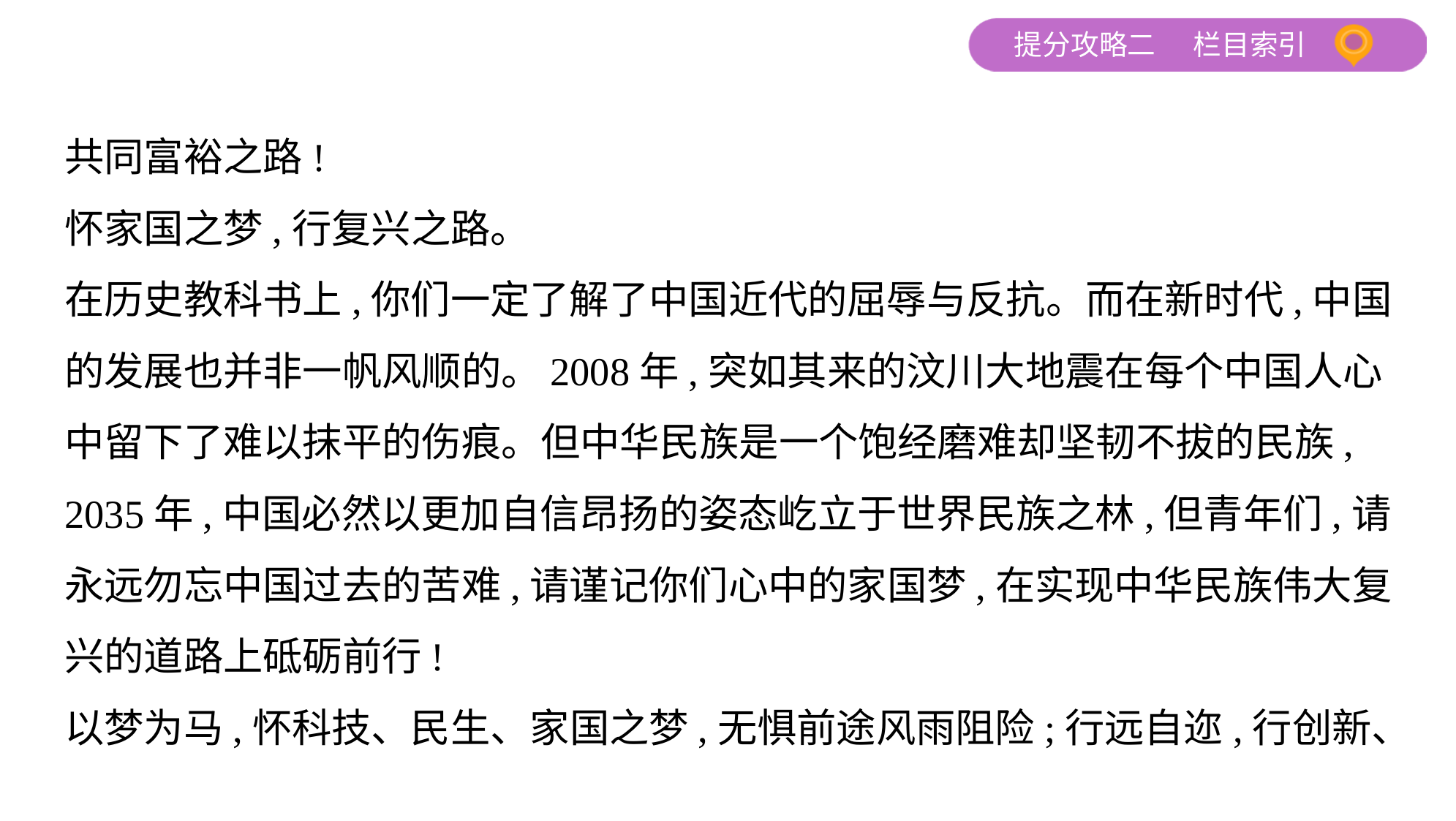

共同富裕之路!
怀家国之梦,行复兴之路。
在历史教科书上,你们一定了解了中国近代的屈辱与反抗。而在新时代,中国
的发展也并非一帆风顺的。2008年,突如其来的汶川大地震在每个中国人心
中留下了难以抹平的伤痕。但中华民族是一个饱经磨难却坚韧不拔的民族,
2035年,中国必然以更加自信昂扬的姿态屹立于世界民族之林,但青年们,请
永远勿忘中国过去的苦难,请谨记你们心中的家国梦,在实现中华民族伟大复
兴的道路上砥砺前行!
以梦为马,怀科技、民生、家国之梦,无惧前途风雨阻险;行远自迩,行创新、